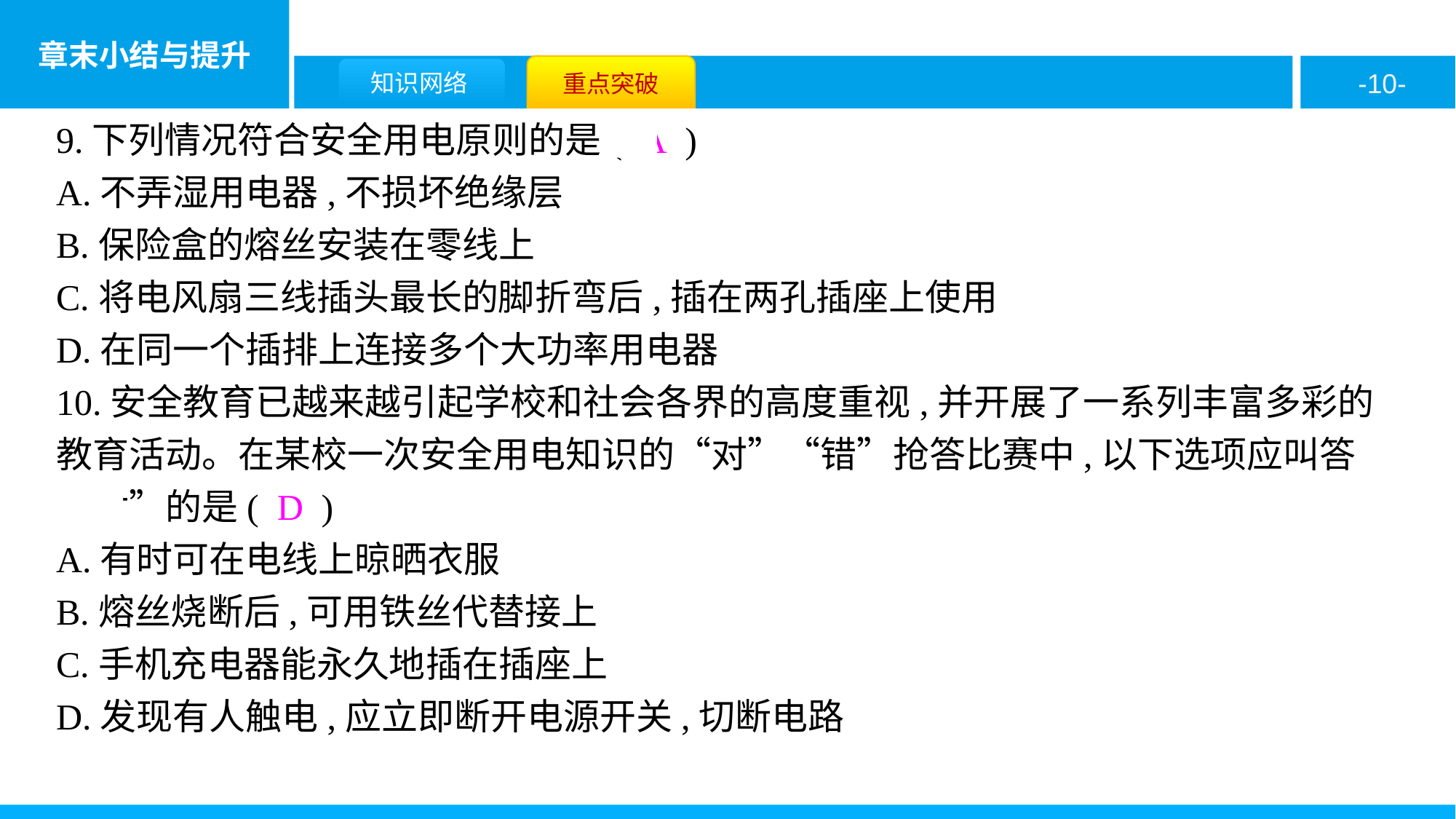

9.下列情况符合安全用电原则的是(  A  )
A.不弄湿用电器,不损坏绝缘层
B.保险盒的熔丝安装在零线上
C.将电风扇三线插头最长的脚折弯后,插在两孔插座上使用
D.在同一个插排上连接多个大功率用电器
10.安全教育已越来越引起学校和社会各界的高度重视,并开展了一系列丰富多彩的教育活动。在某校一次安全用电知识的“对”“错”抢答比赛中,以下选项应叫答“对”的是(  D  )
A.有时可在电线上晾晒衣服
B.熔丝烧断后,可用铁丝代替接上
C.手机充电器能永久地插在插座上
D.发现有人触电,应立即断开电源开关,切断电路